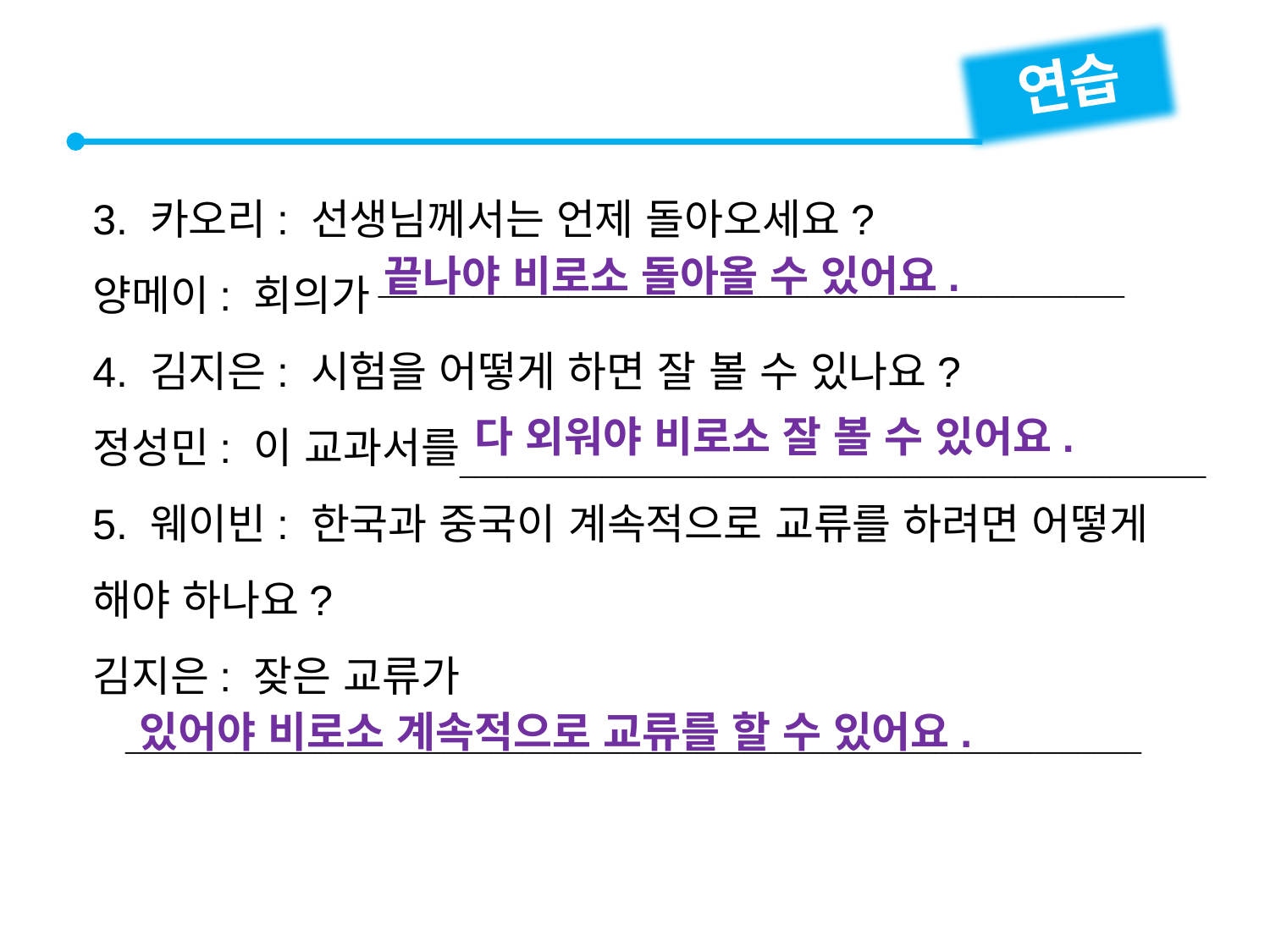

연습
3. 카오리: 선생님께서는 언제 돌아오세요?
양메이: 회의가
4. 김지은: 시험을 어떻게 하면 잘 볼 수 있나요?
정성민: 이 교과서를
5. 웨이빈: 한국과 중국이 계속적으로 교류를 하려면 어떻게 해야 하나요?
김지은: 잦은 교류가
끝나야 비로소 돌아올 수 있어요.
_______________________________________________
다 외워야 비로소 잘 볼 수 있어요.
_______________________________________________
있어야 비로소 계속적으로 교류를 할 수 있어요.
________________________________________________________________